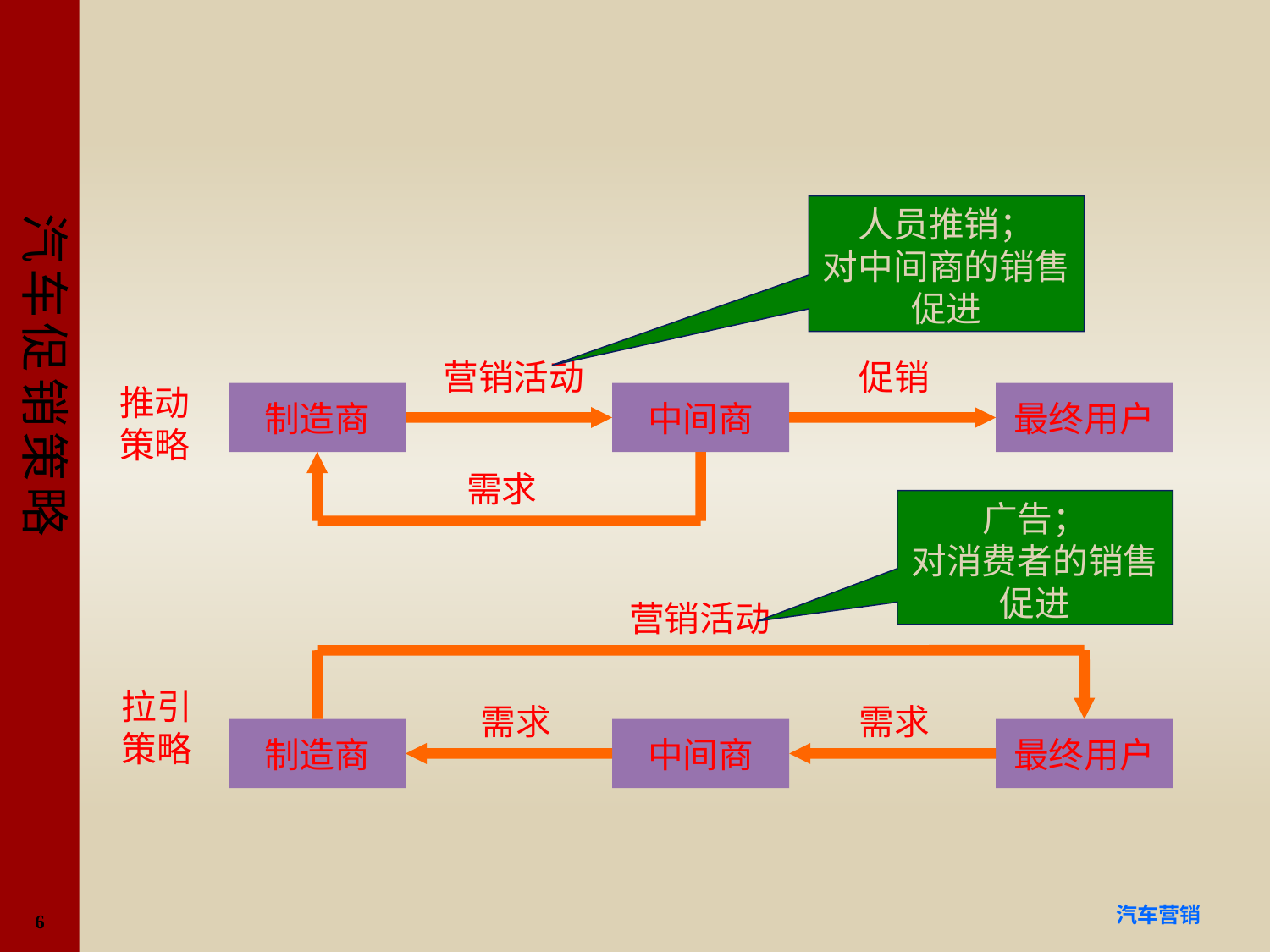

#

人员推销；
对中间商的销售促进
营销活动
促销
推动策略
制造商
中间商
最终用户

需求

广告；
对消费者的销售促进
营销活动

拉引策略
需求
需求
制造商
中间商
最终用户

6